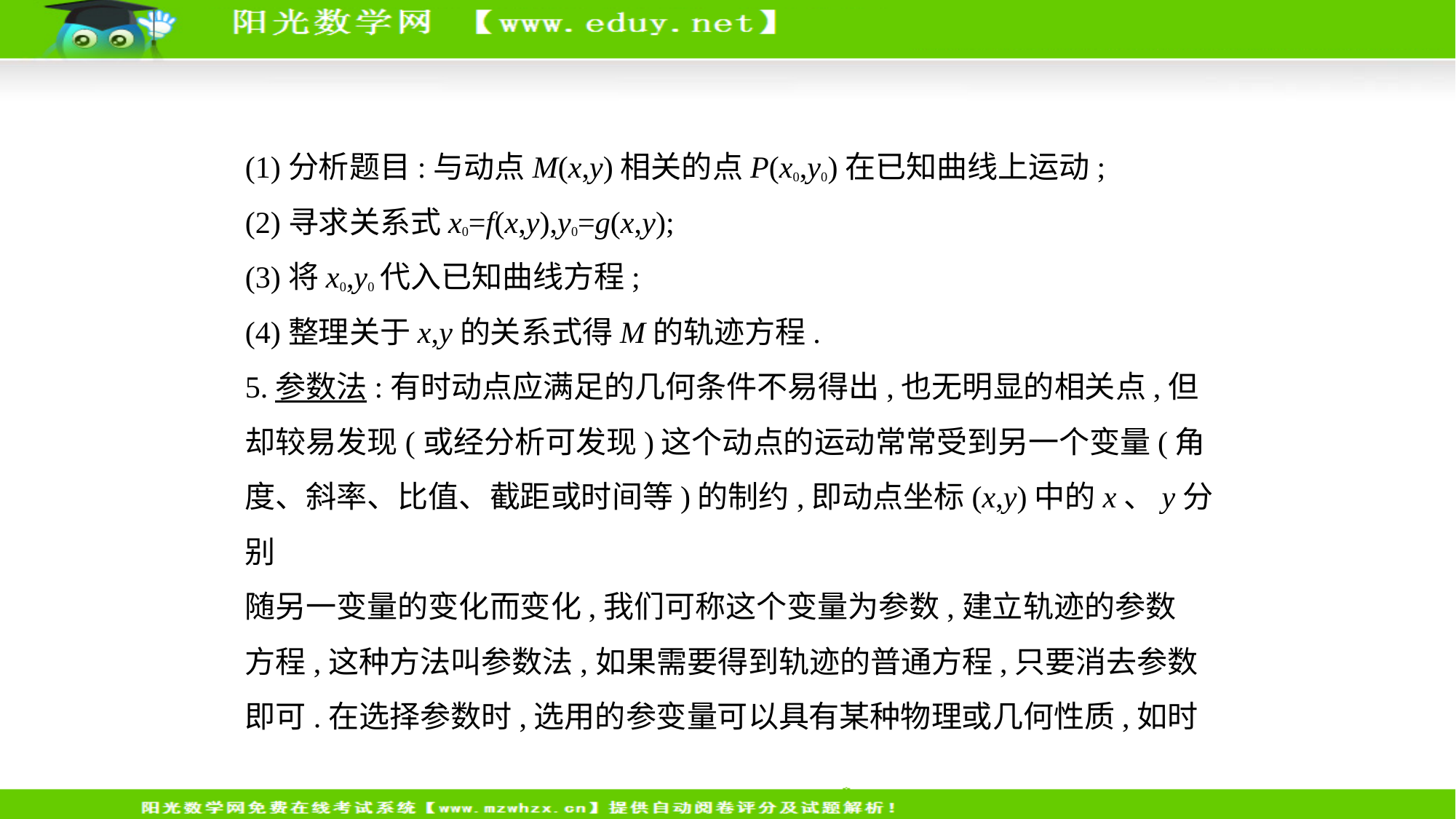

(1)分析题目:与动点M(x,y)相关的点P(x0,y0)在已知曲线上运动;
(2)寻求关系式x0=f(x,y),y0=g(x,y);
(3)将x0,y0代入已知曲线方程;
(4)整理关于x,y的关系式得M的轨迹方程.
5.参数法:有时动点应满足的几何条件不易得出,也无明显的相关点,但
却较易发现(或经分析可发现)这个动点的运动常常受到另一个变量(角
度、斜率、比值、截距或时间等)的制约,即动点坐标(x,y)中的x、y分别
随另一变量的变化而变化,我们可称这个变量为参数,建立轨迹的参数
方程,这种方法叫参数法,如果需要得到轨迹的普通方程,只要消去参数
即可.在选择参数时,选用的参变量可以具有某种物理或几何性质,如时